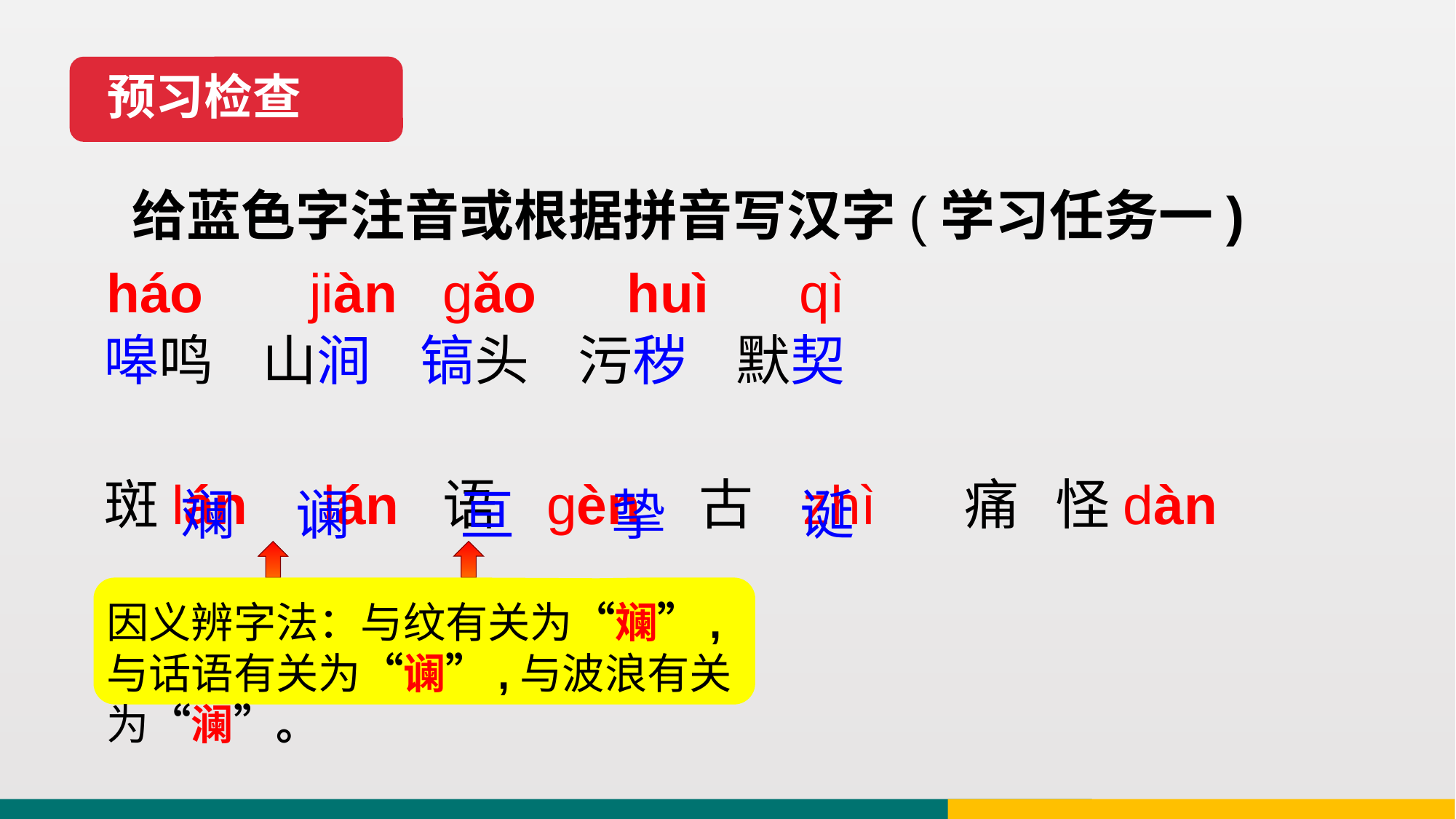

预习检查
给蓝色字注音或根据拼音写汉字(学习任务一)
háo       jiàn   gǎo      huì      qì
嗥鸣    山涧    镐头    污秽    默契

斑lán     lán  语   gèn   古   zhì     痛   怪dàn
     斓     谰         亘        挚           诞

因义辨字法：与纹有关为“斓”,与话语有关为“谰”,与波浪有关为“澜”。